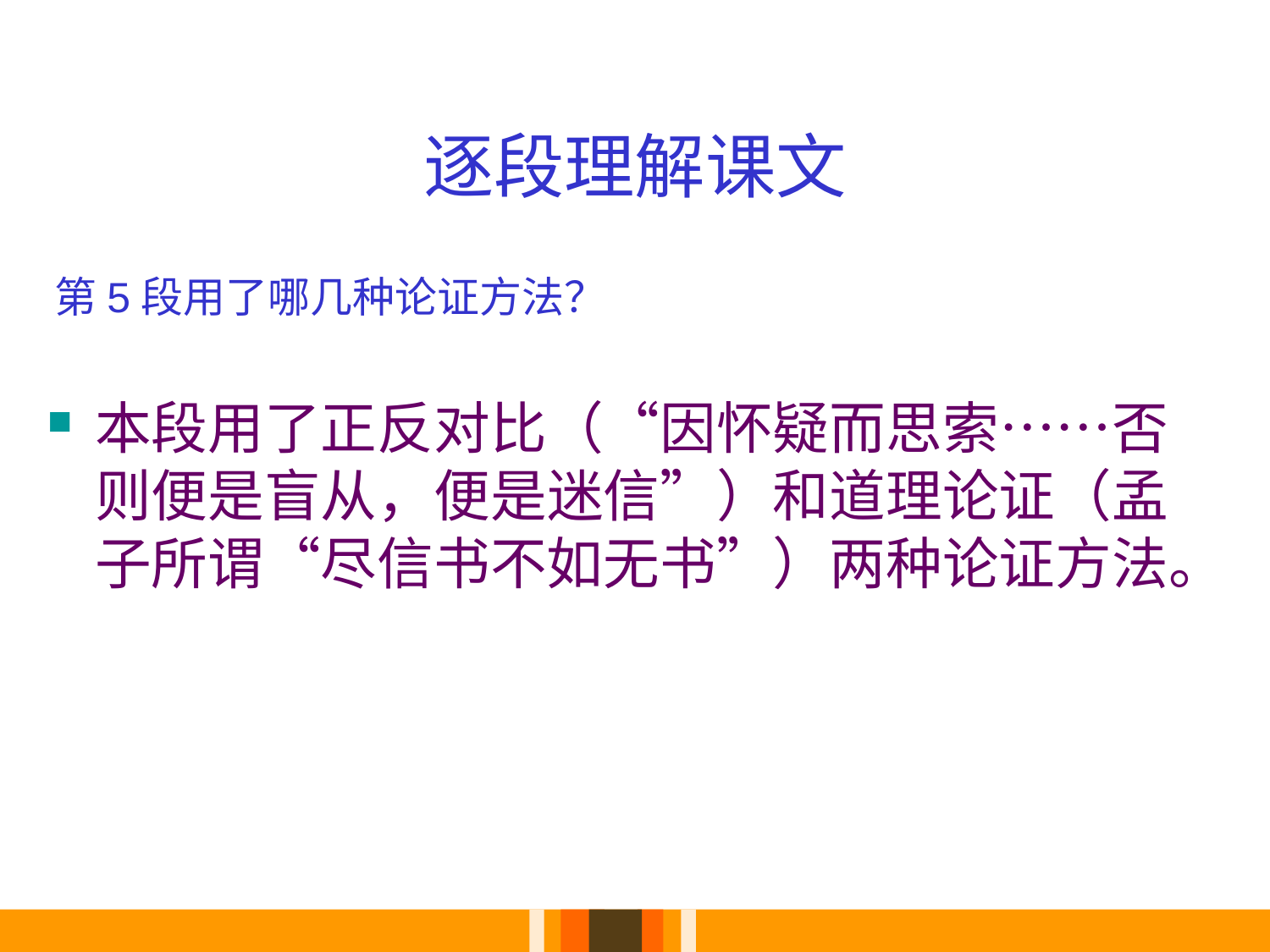

# 逐段理解课文
第5段用了哪几种论证方法？
本段用了正反对比（“因怀疑而思索……否则便是盲从，便是迷信”）和道理论证（孟子所谓“尽信书不如无书”）两种论证方法。